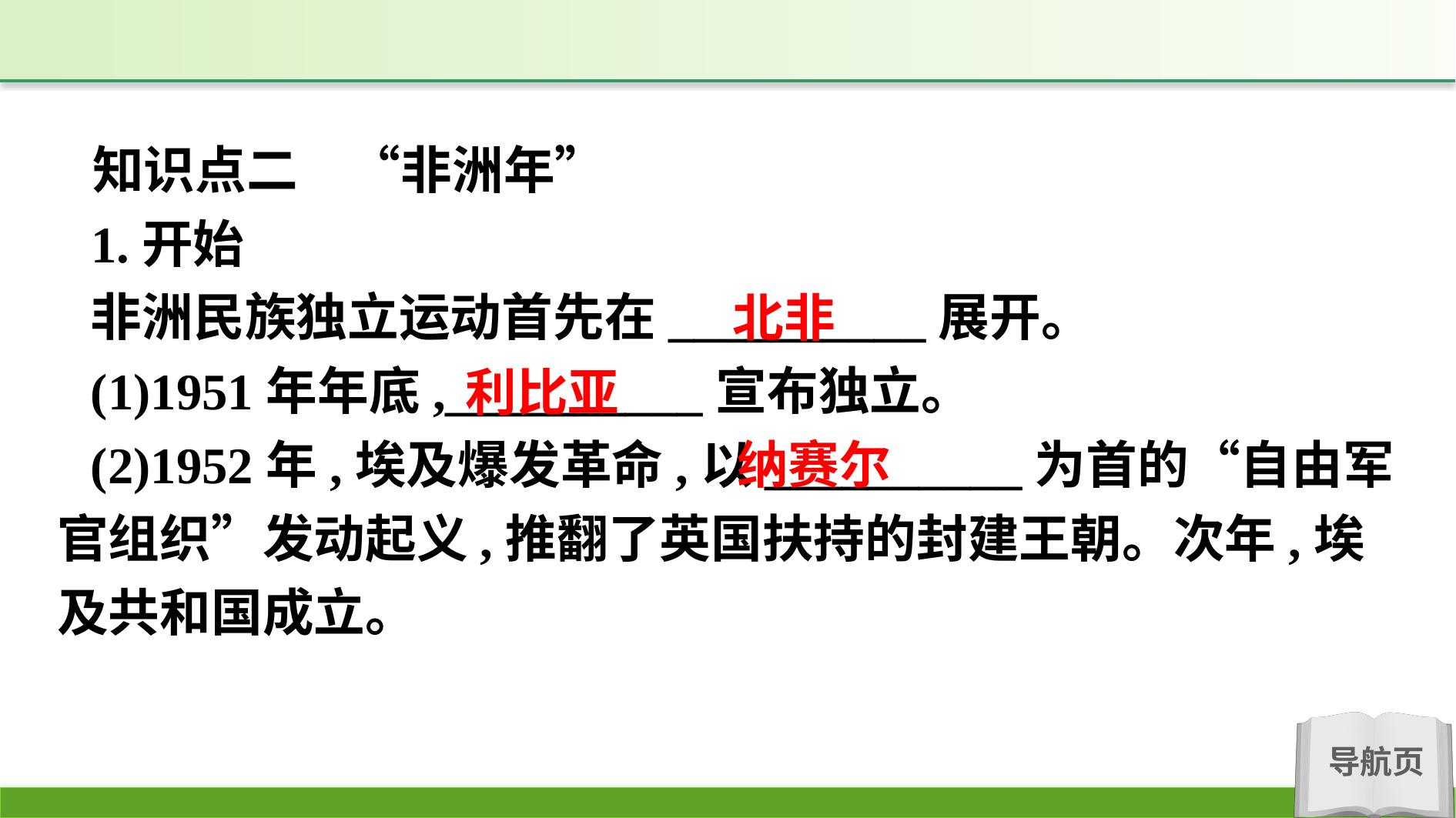

知识点二　“非洲年”
1.开始
非洲民族独立运动首先在__________展开。
(1)1951年年底,__________宣布独立。
(2)1952年,埃及爆发革命,以__________为首的“自由军官组织”发动起义,推翻了英国扶持的封建王朝。次年,埃及共和国成立。
北非
利比亚
纳赛尔